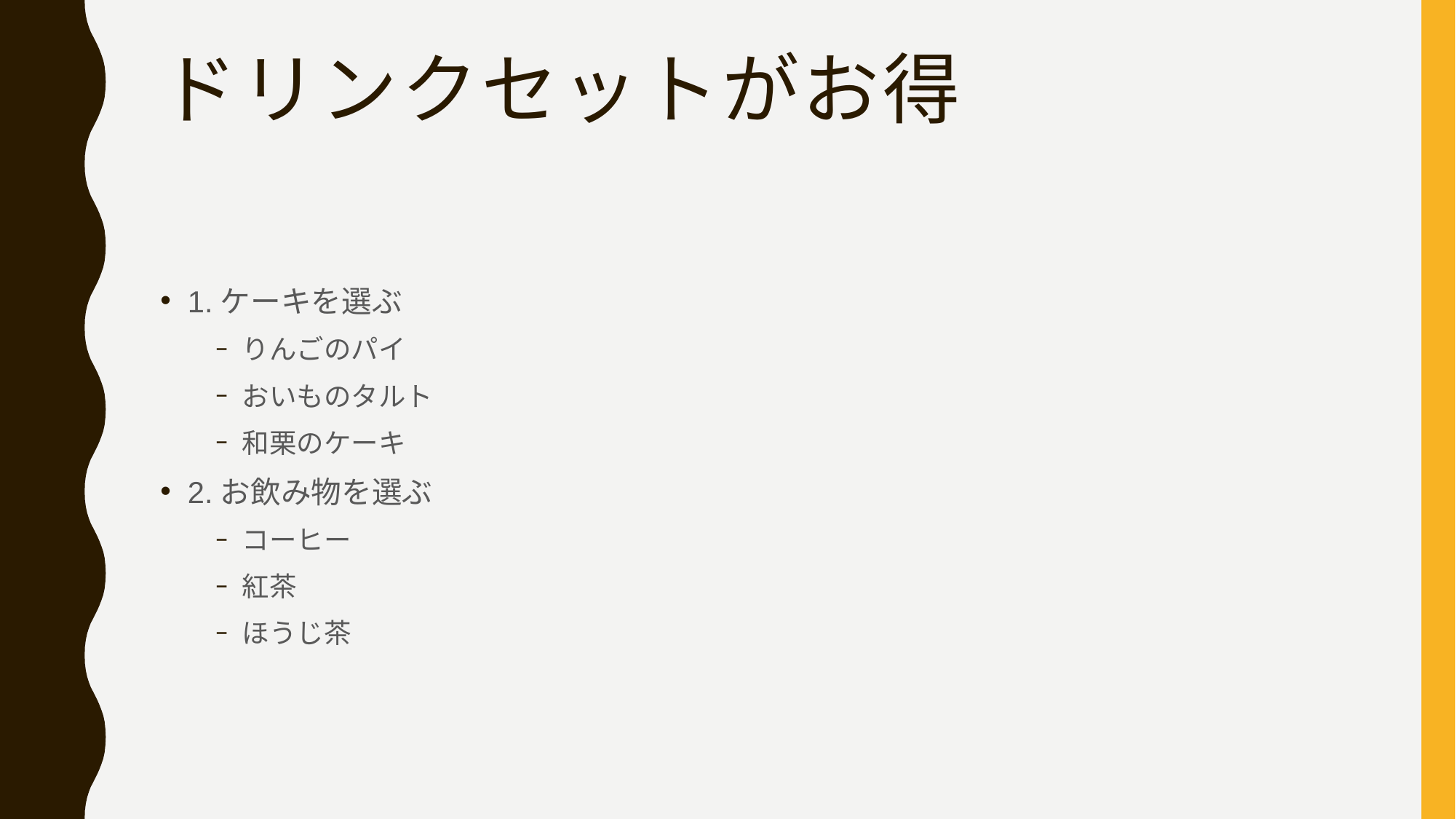

# ドリンクセットがお得
1.ケーキを選ぶ
りんごのパイ
おいものタルト
和栗のケーキ
2.お飲み物を選ぶ
コーヒー
紅茶
ほうじ茶